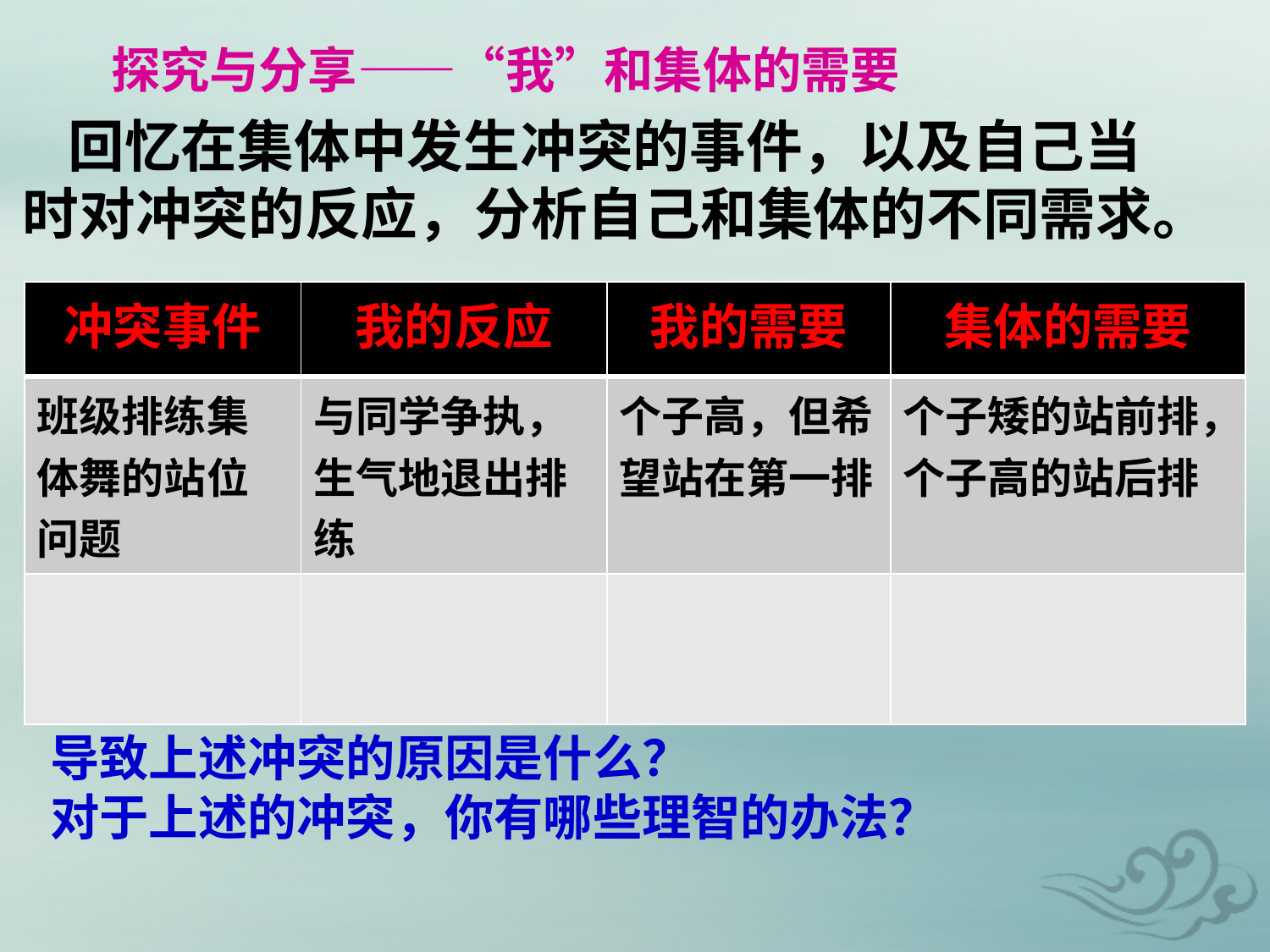

探究与分享——“我”和集体的需要
   回忆在集体中发生冲突的事件，以及自己当时对冲突的反应，分析自己和集体的不同需求。
| 冲突事件 | 我的反应 | 我的需要 | 集体的需要 |
| --- | --- | --- | --- |
| 班级排练集体舞的站位问题 | 与同学争执，生气地退出排练 | 个子高，但希望站在第一排 | 个子矮的站前排，个子高的站后排 |
|  |  |  |  |
导致上述冲突的原因是什么？
对于上述的冲突，你有哪些理智的办法？